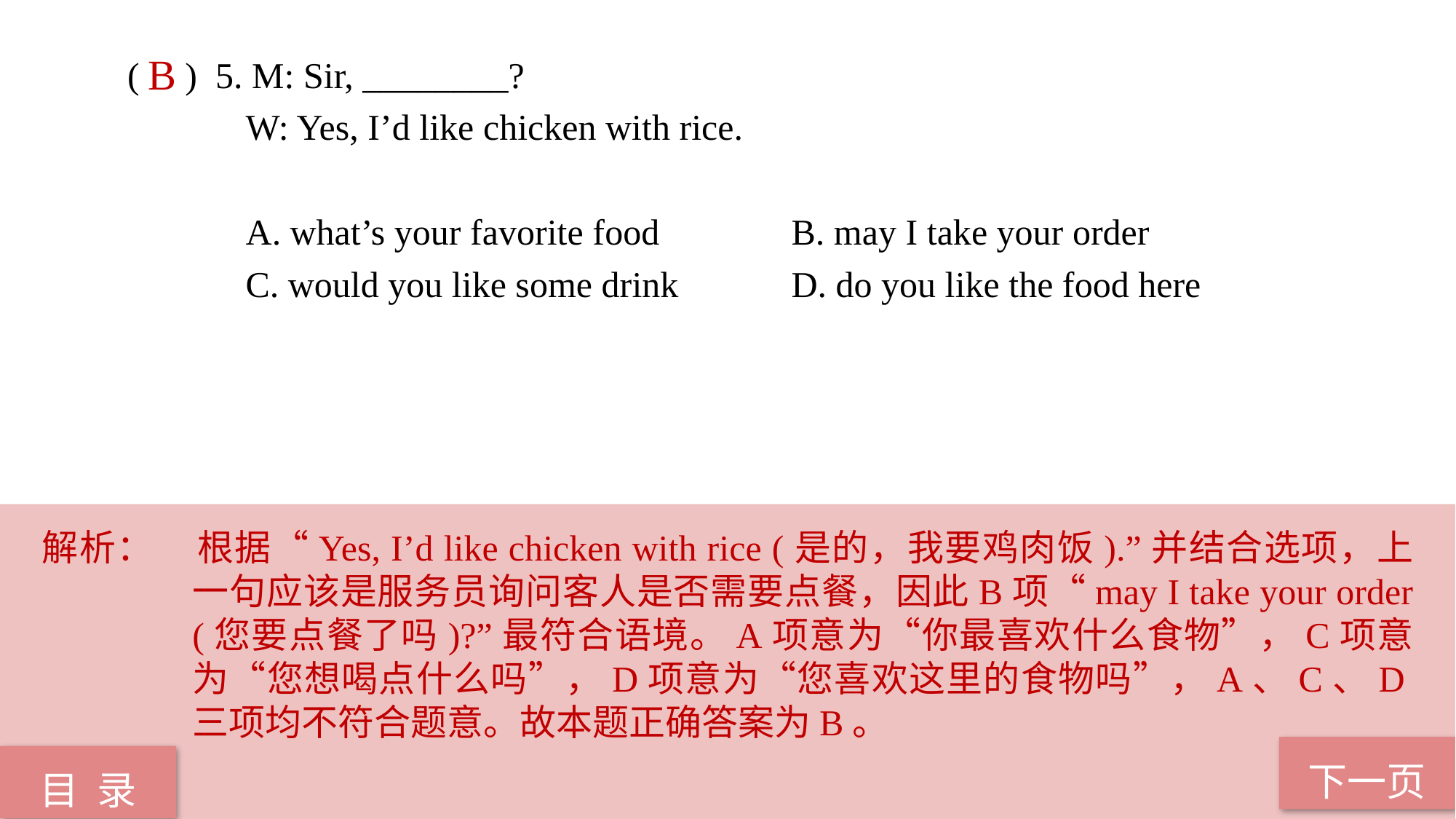

(     )  5. M: Sir, ________?
             W: Yes, I’d like chicken with rice.

             A. what’s your favorite food		 B. may I take your order
             C. would you like some drink 	 D. do you like the food here
B
解析：	根据“Yes, I’d like chicken with rice (是的，我要鸡肉饭).”并结合选项，上一句应该是服务员询问客人是否需要点餐，因此B项“may I take your order (您要点餐了吗)?”最符合语境。A项意为“你最喜欢什么食物”，C项意为“您想喝点什么吗”，D项意为“您喜欢这里的食物吗”，A、C、D三项均不符合题意。故本题正确答案为B。
下一页